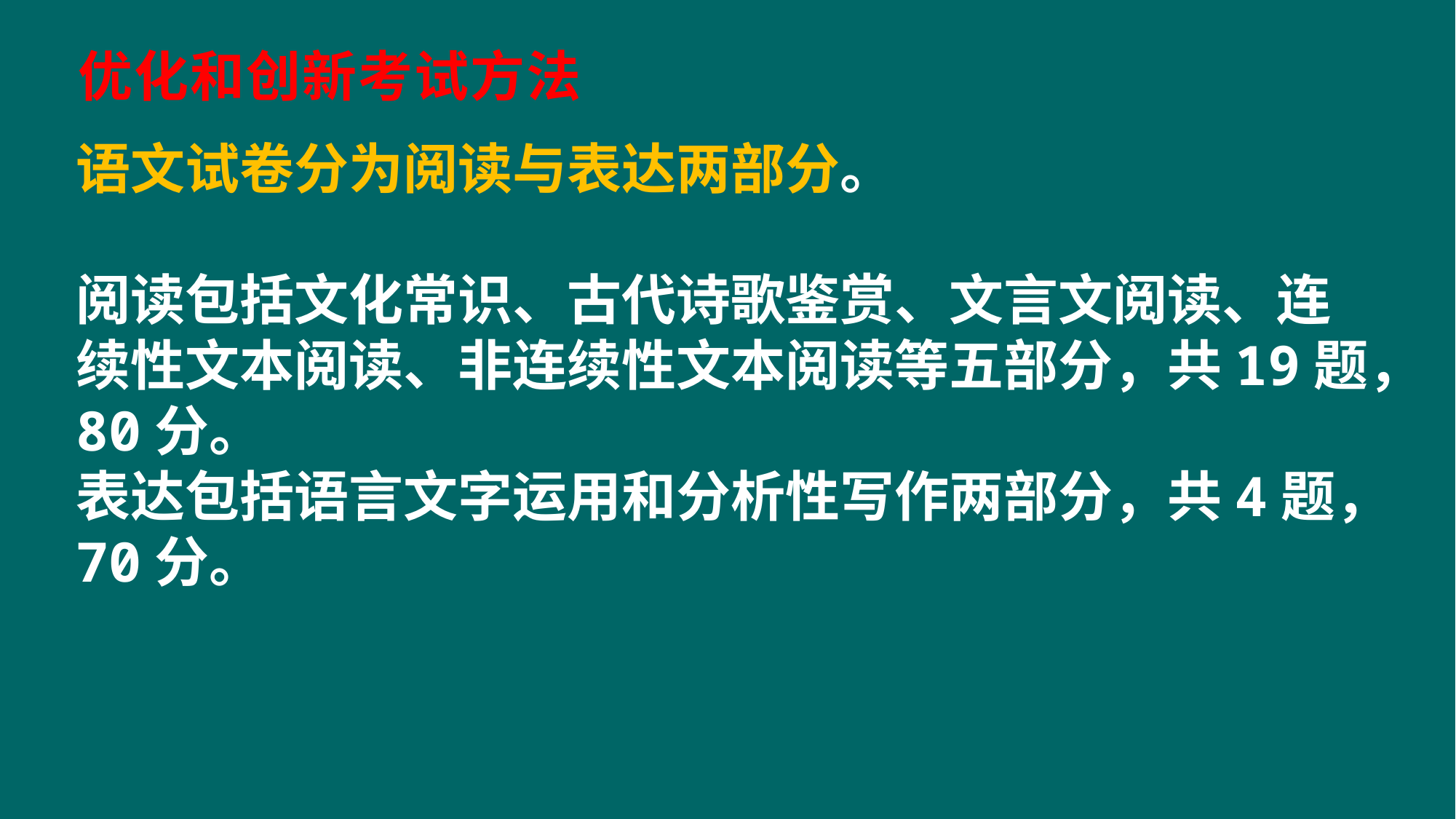

优化和创新考试方法
语文试卷分为阅读与表达两部分。

阅读包括文化常识、古代诗歌鉴赏、文言文阅读、连续性文本阅读、非连续性文本阅读等五部分，共19题，80分。
表达包括语言文字运用和分析性写作两部分，共4题，70分。